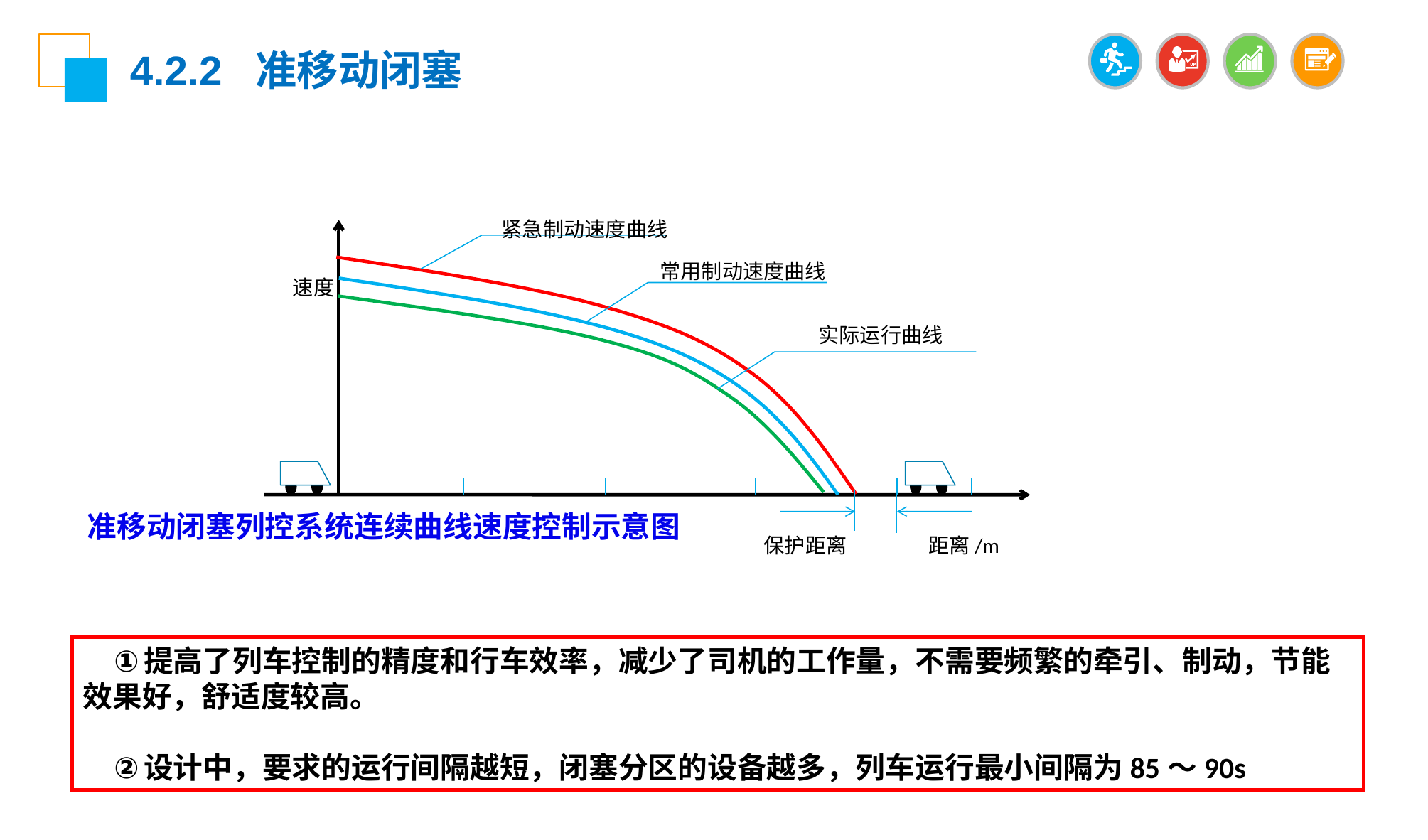

4.2.2  准移动闭塞
 紧急制动速度曲线

 常用制动速度曲线
 速度

 实际运行曲线

 保护距离
 距离/m
准移动闭塞列控系统连续曲线速度控制示意图
提高了列车控制的精度和行车效率，减少了司机的工作量，不需要频繁的牵引、制动，节能效果好，舒适度较高。

设计中，要求的运行间隔越短，闭塞分区的设备越多，列车运行最小间隔为85～90s